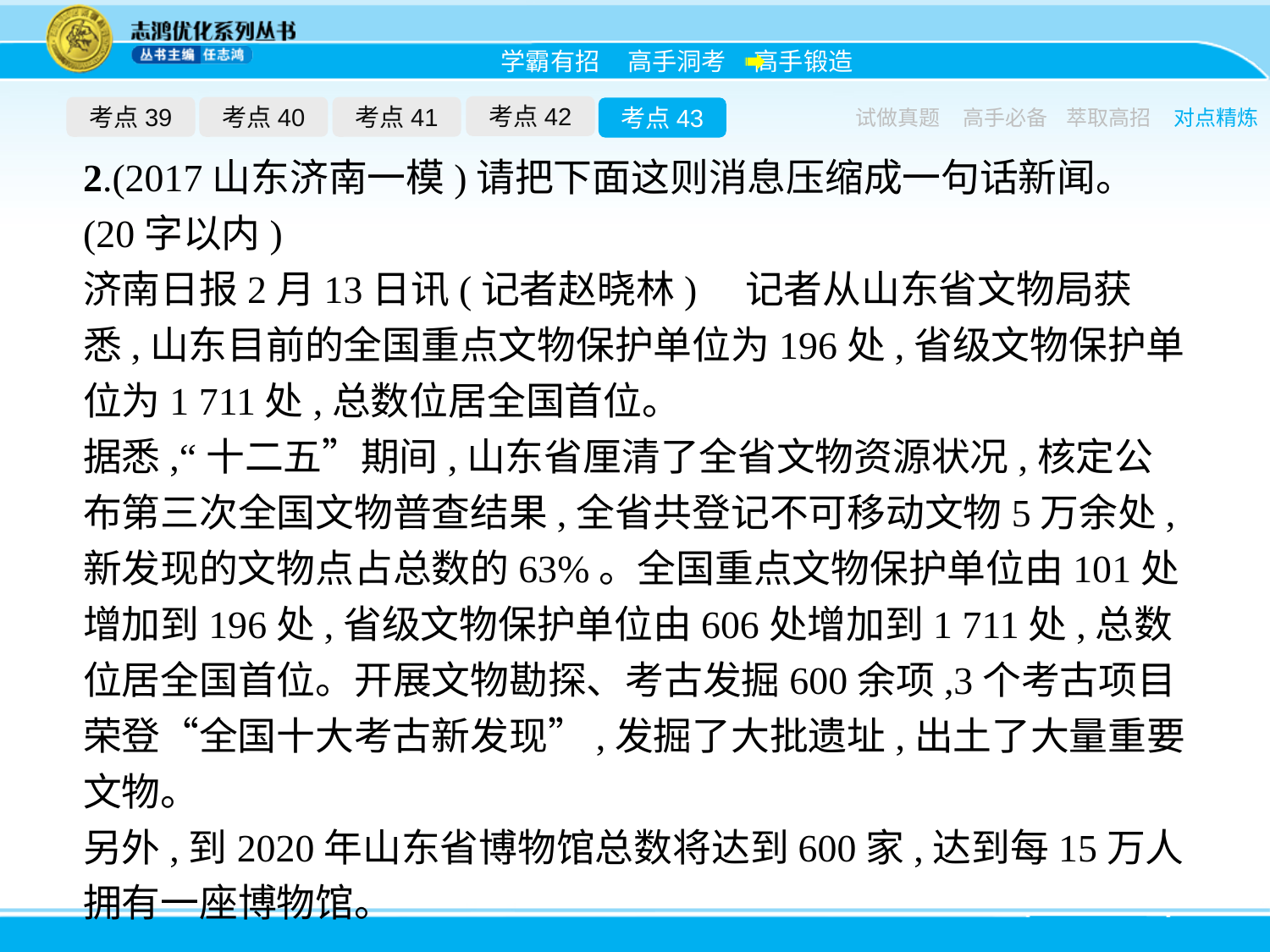

考点42
考点39
考点40
考点41
考点43
试做真题
高手必备
萃取高招
对点精炼
2.(2017山东济南一模)请把下面这则消息压缩成一句话新闻。(20字以内)
济南日报2月13日讯(记者赵晓林)　记者从山东省文物局获悉,山东目前的全国重点文物保护单位为196处,省级文物保护单位为1 711处,总数位居全国首位。
据悉,“十二五”期间,山东省厘清了全省文物资源状况,核定公布第三次全国文物普查结果,全省共登记不可移动文物5万余处,新发现的文物点占总数的63%。全国重点文物保护单位由101处增加到196处,省级文物保护单位由606处增加到1 711处,总数位居全国首位。开展文物勘探、考古发掘600余项,3个考古项目荣登“全国十大考古新发现”,发掘了大批遗址,出土了大量重要文物。
另外,到2020年山东省博物馆总数将达到600家,达到每15万人拥有一座博物馆。